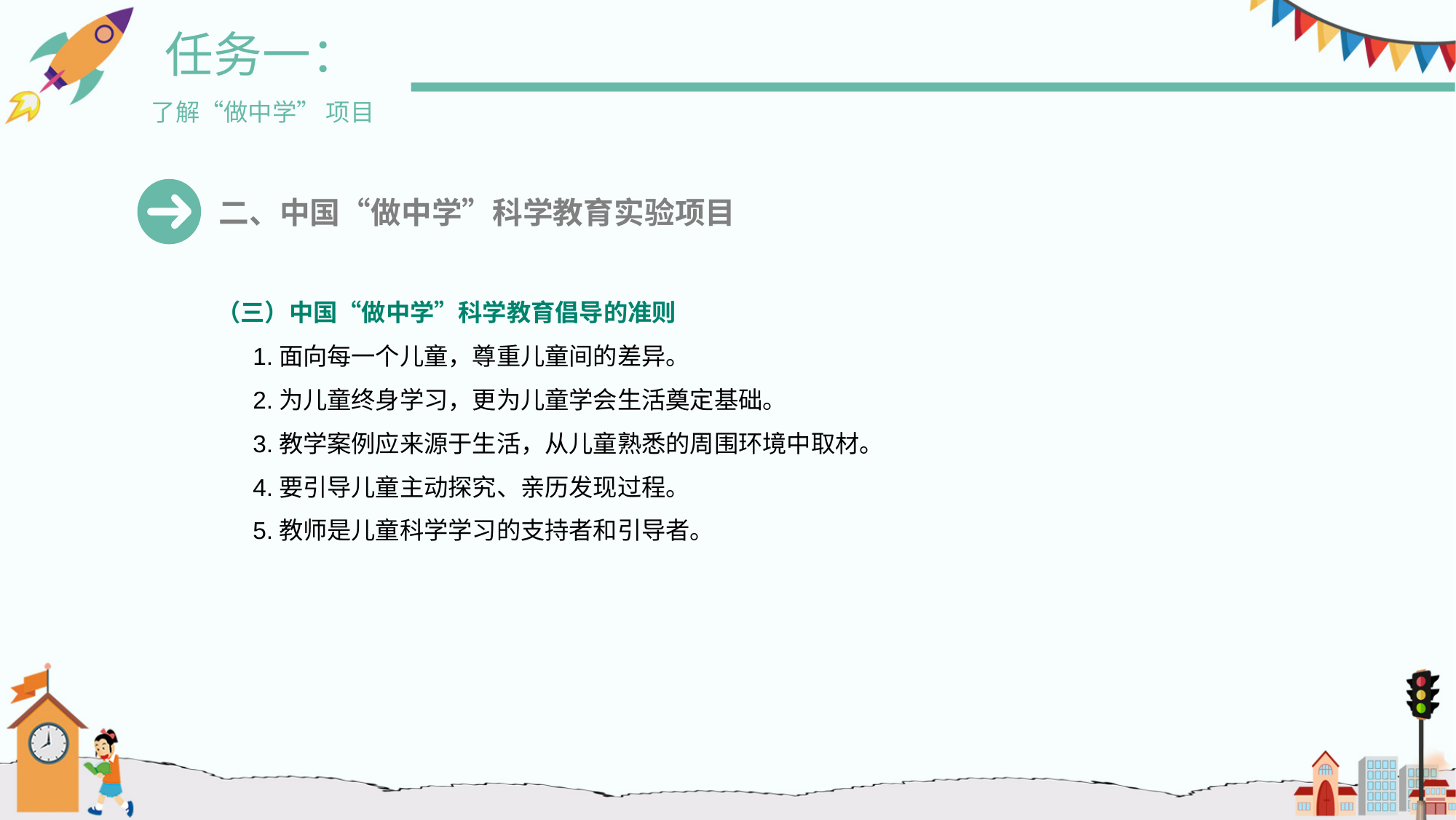

任务一：

了解“做中学” 项目

二、中国“做中学”科学教育实验项目
（三）中国“做中学”科学教育倡导的准则
1.面向每一个儿童，尊重儿童间的差异。
2.为儿童终身学习，更为儿童学会生活奠定基础。
3.教学案例应来源于生活，从儿童熟悉的周围环境中取材。
4.要引导儿童主动探究、亲历发现过程。
5.教师是儿童科学学习的支持者和引导者。